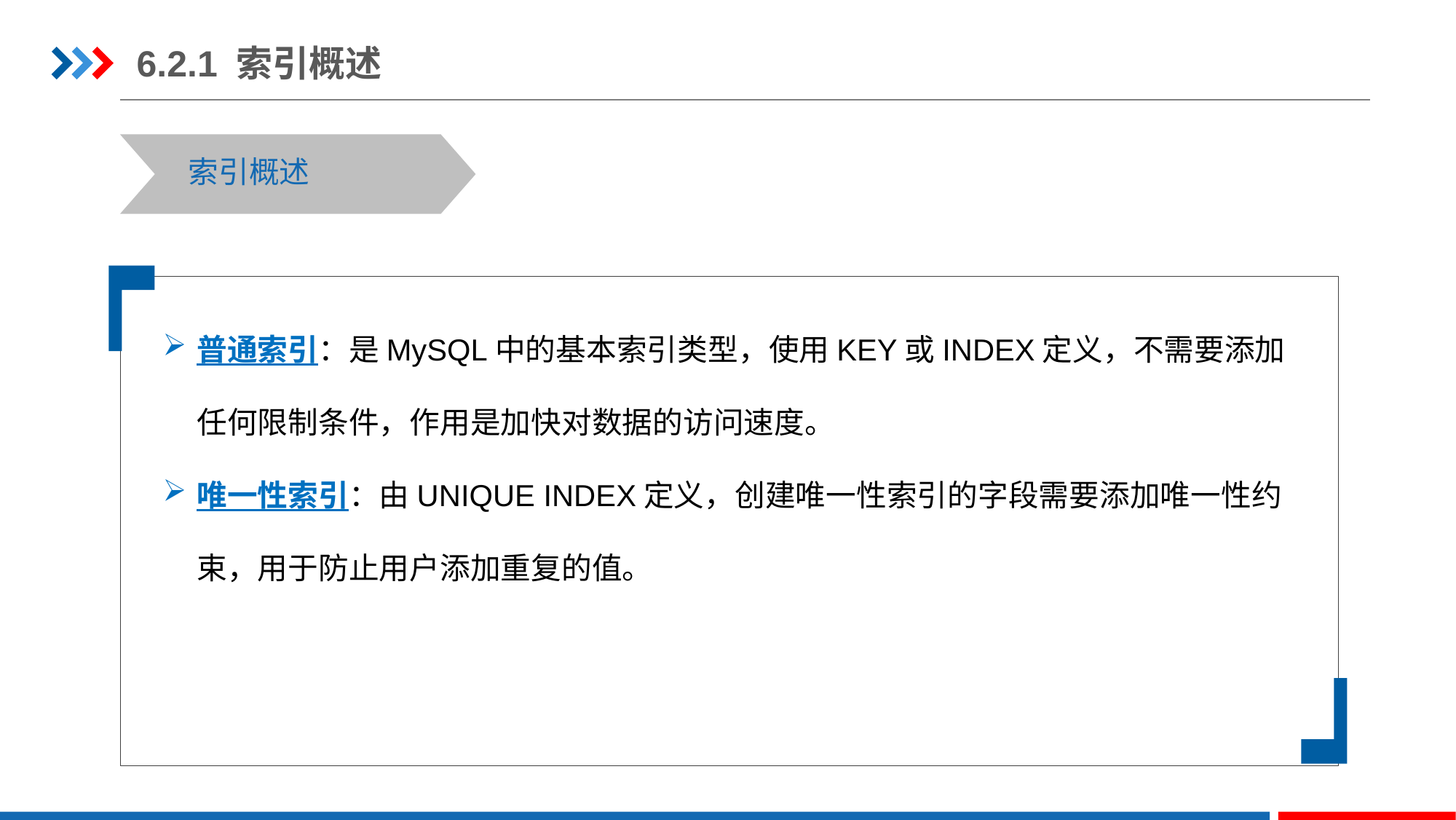

6.2.1 索引概述

  索引概述

普通索引：是MySQL中的基本索引类型，使用KEY或INDEX定义，不需要添加任何限制条件，作用是加快对数据的访问速度。
唯一性索引：由UNIQUE INDEX定义，创建唯一性索引的字段需要添加唯一性约束，用于防止用户添加重复的值。